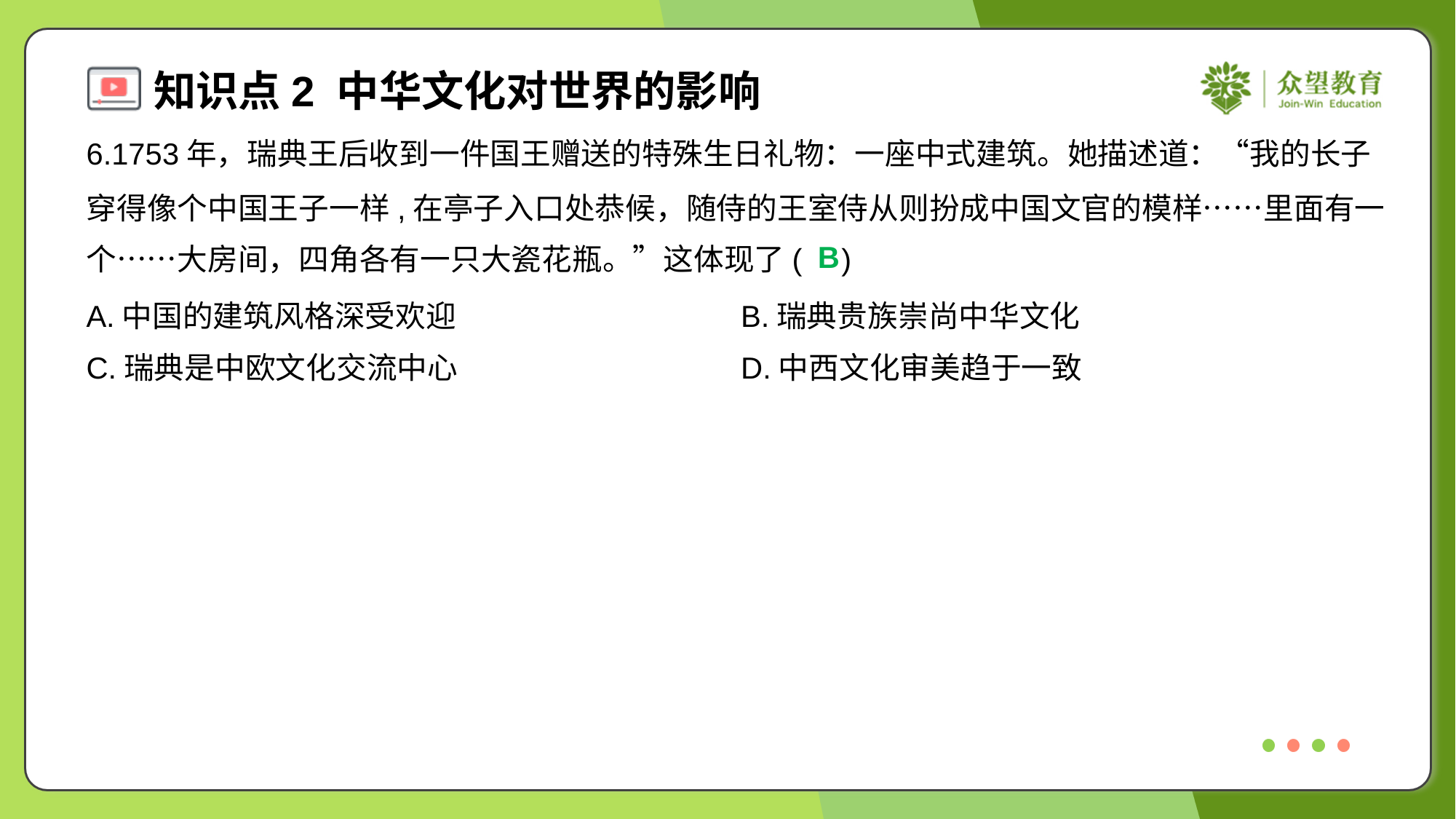

6.1753年，瑞典王后收到一件国王赠送的特殊生日礼物：一座中式建筑。她描述道：“我的长子
穿得像个中国王子一样,在亭子入口处恭候，随侍的王室侍从则扮成中国文官的模样……里面有一
个……大房间，四角各有一只大瓷花瓶。”这体现了(     )
B
A.中国的建筑风格深受欢迎	B.瑞典贵族崇尚中华文化
C.瑞典是中欧文化交流中心	D.中西文化审美趋于一致